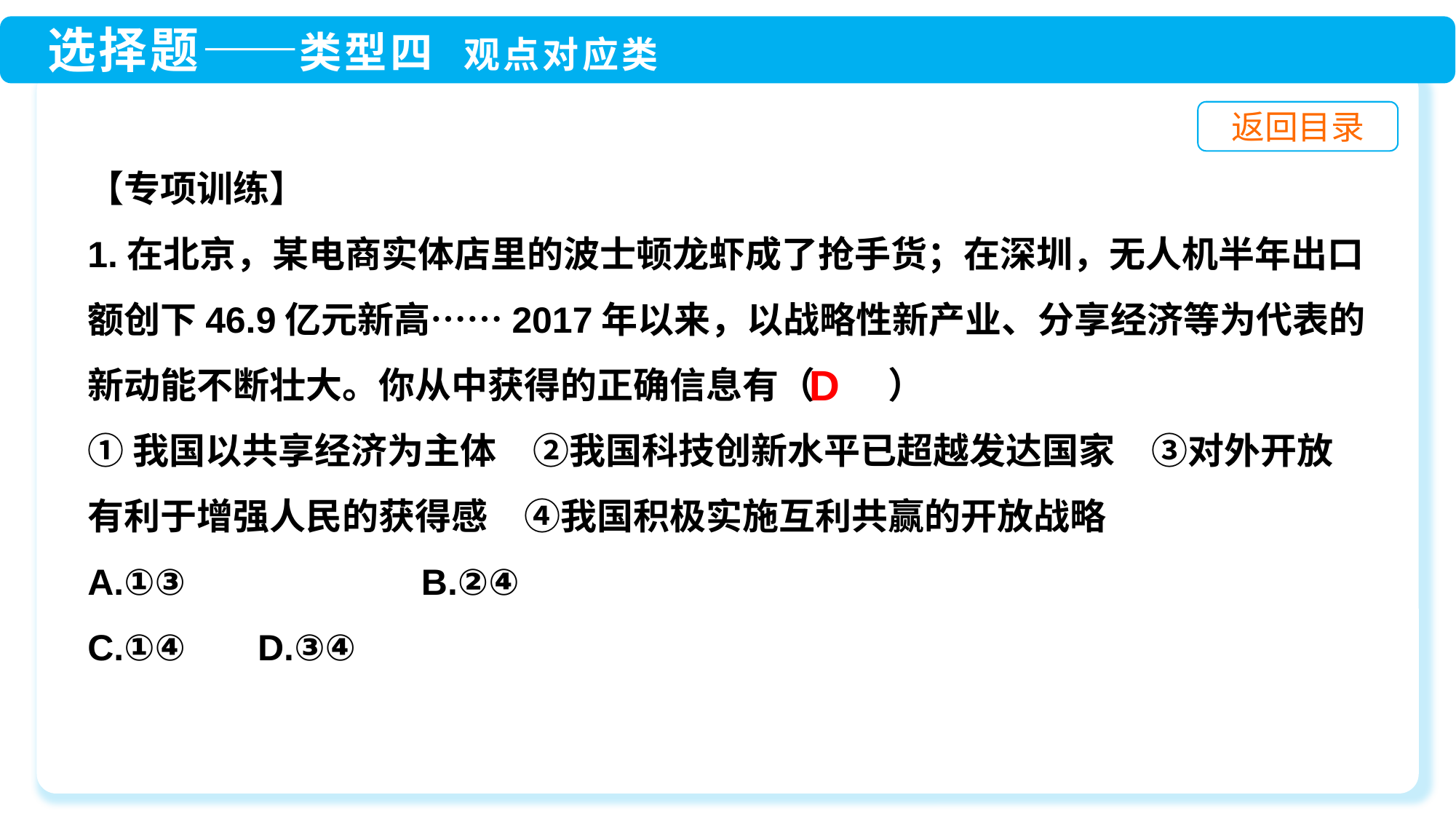

【专项训练】
1.在北京，某电商实体店里的波士顿龙虾成了抢手货；在深圳，无人机半年出口额创下46.9亿元新高……2017年以来，以战略性新产业、分享经济等为代表的新动能不断壮大。你从中获得的正确信息有（　　）
①我国以共享经济为主体　②我国科技创新水平已超越发达国家　③对外开放有利于增强人民的获得感　④我国积极实施互利共赢的开放战略
A.①③　　　　　　B.②④
C.①④	      D.③④

D